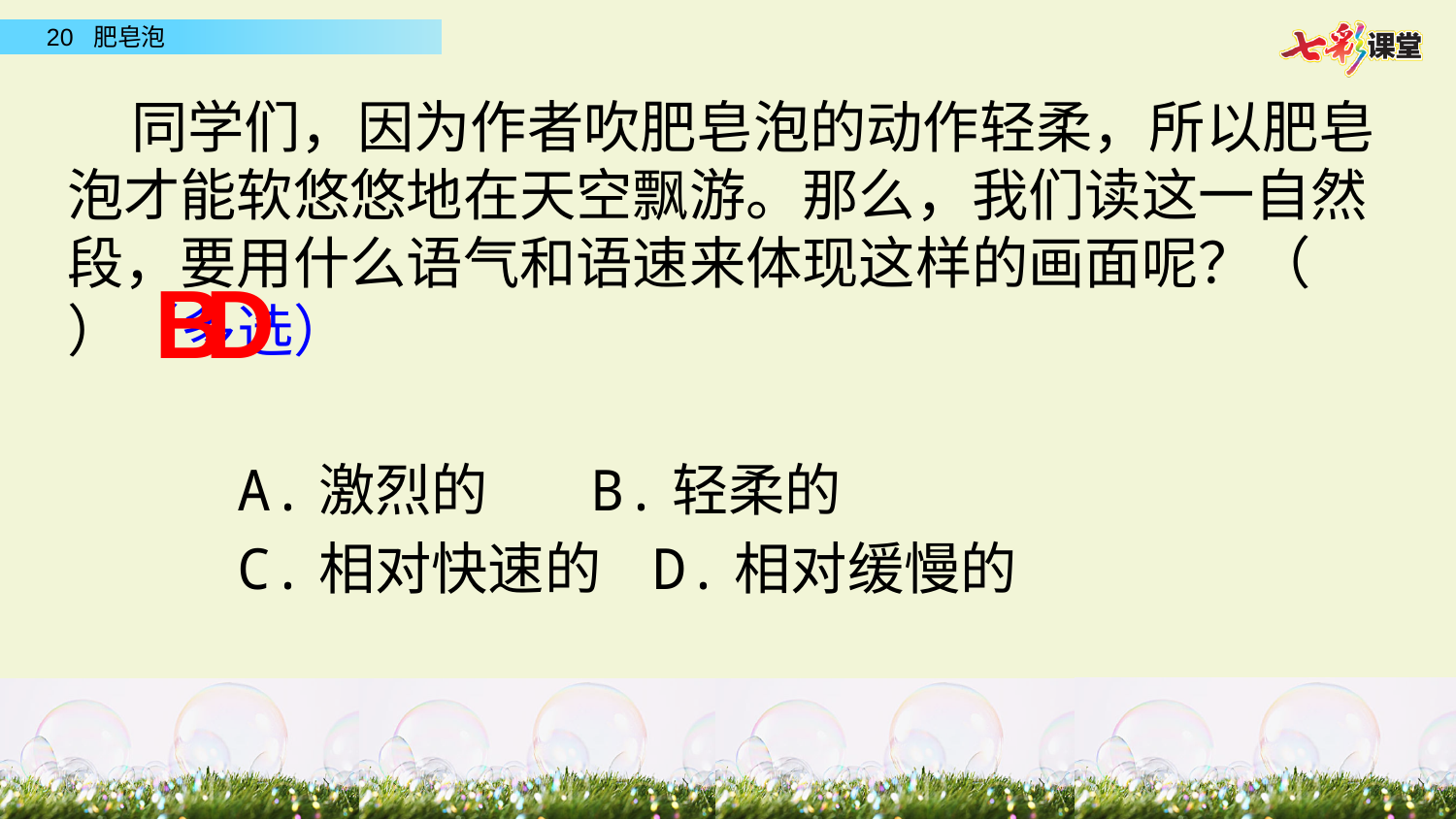

同学们，因为作者吹肥皂泡的动作轻柔，所以肥皂泡才能软悠悠地在天空飘游。那么，我们读这一自然段，要用什么语气和语速来体现这样的画面呢？（      ）（多选）

     A.激烈的       B.轻柔的
     C.相对快速的   D.相对缓慢的
B
D